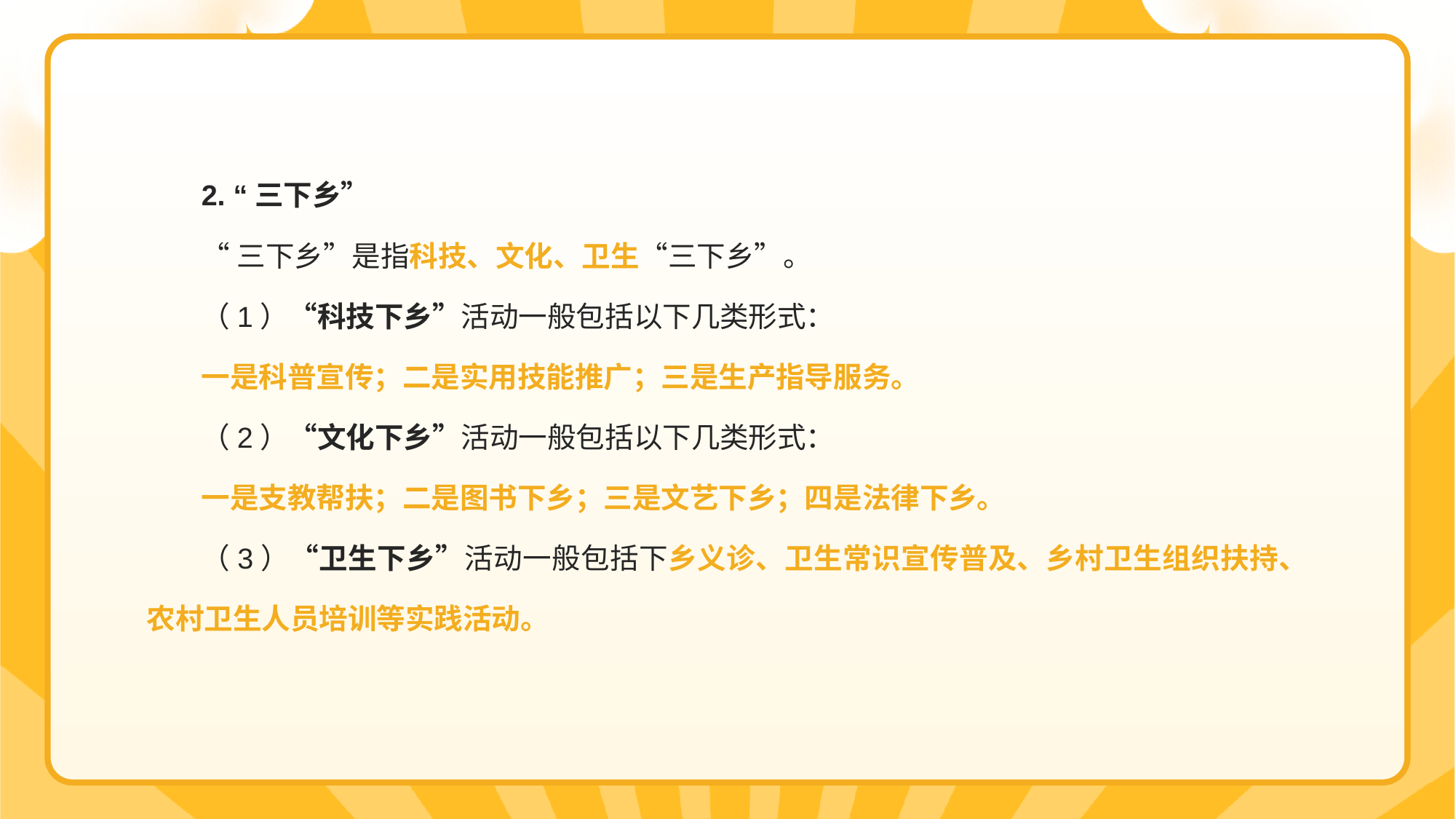

2. “三下乡”
“三下乡”是指科技、文化、卫生“三下乡”。
（1）“科技下乡”活动一般包括以下几类形式：
一是科普宣传；二是实用技能推广；三是生产指导服务。
（2）“文化下乡”活动一般包括以下几类形式：
一是支教帮扶；二是图书下乡；三是文艺下乡；四是法律下乡。
（3）“卫生下乡”活动一般包括下乡义诊、卫生常识宣传普及、乡村卫生组织扶持、农村卫生人员培训等实践活动。